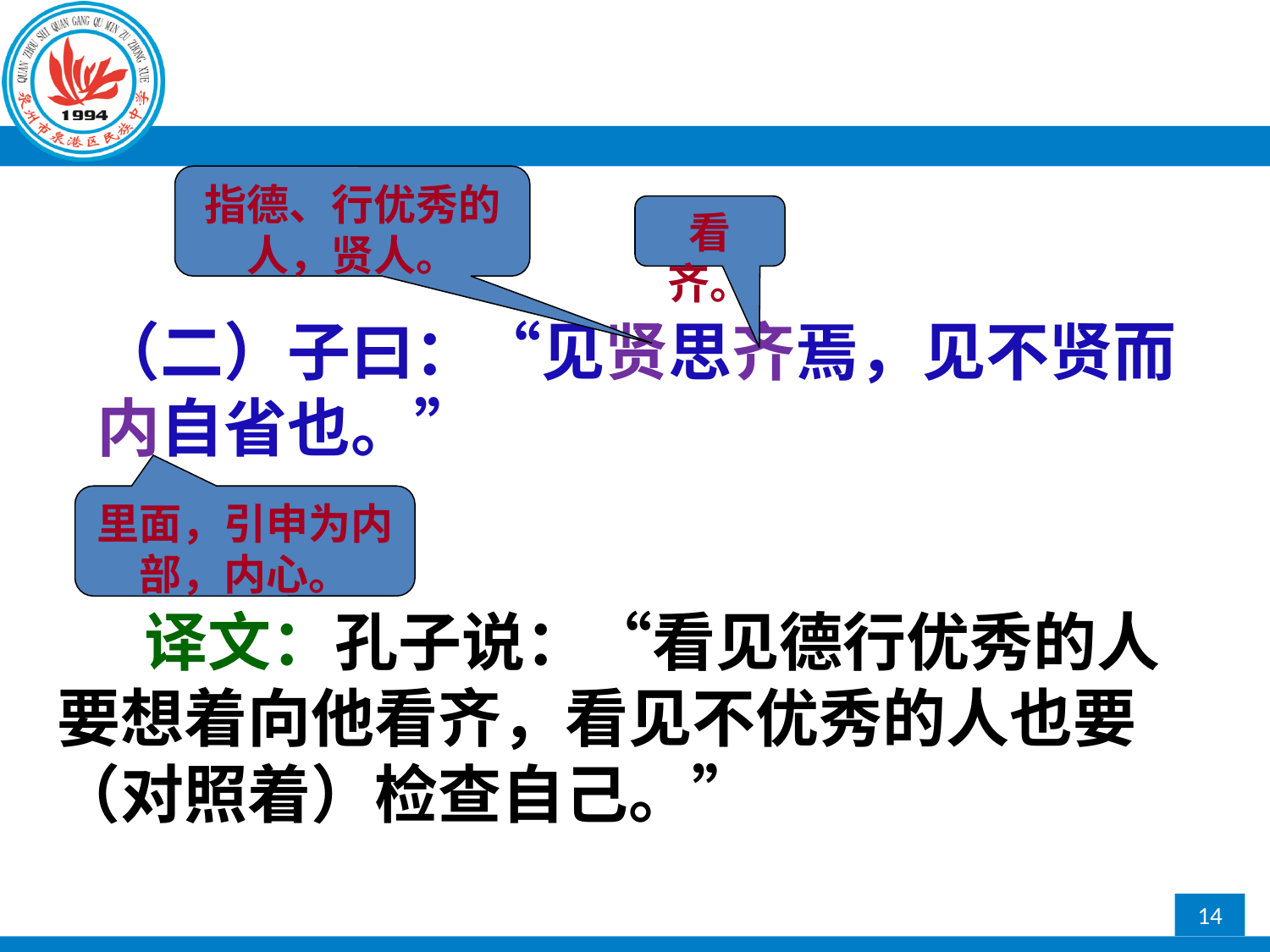

指德、行优秀的人，贤人。
看齐。
（二）子曰：“见贤思齐焉，见不贤而内自省也。”
里面，引申为内部，内心。
     译文：孔子说：“看见德行优秀的人要想着向他看齐，看见不优秀的人也要（对照着）检查自己。”